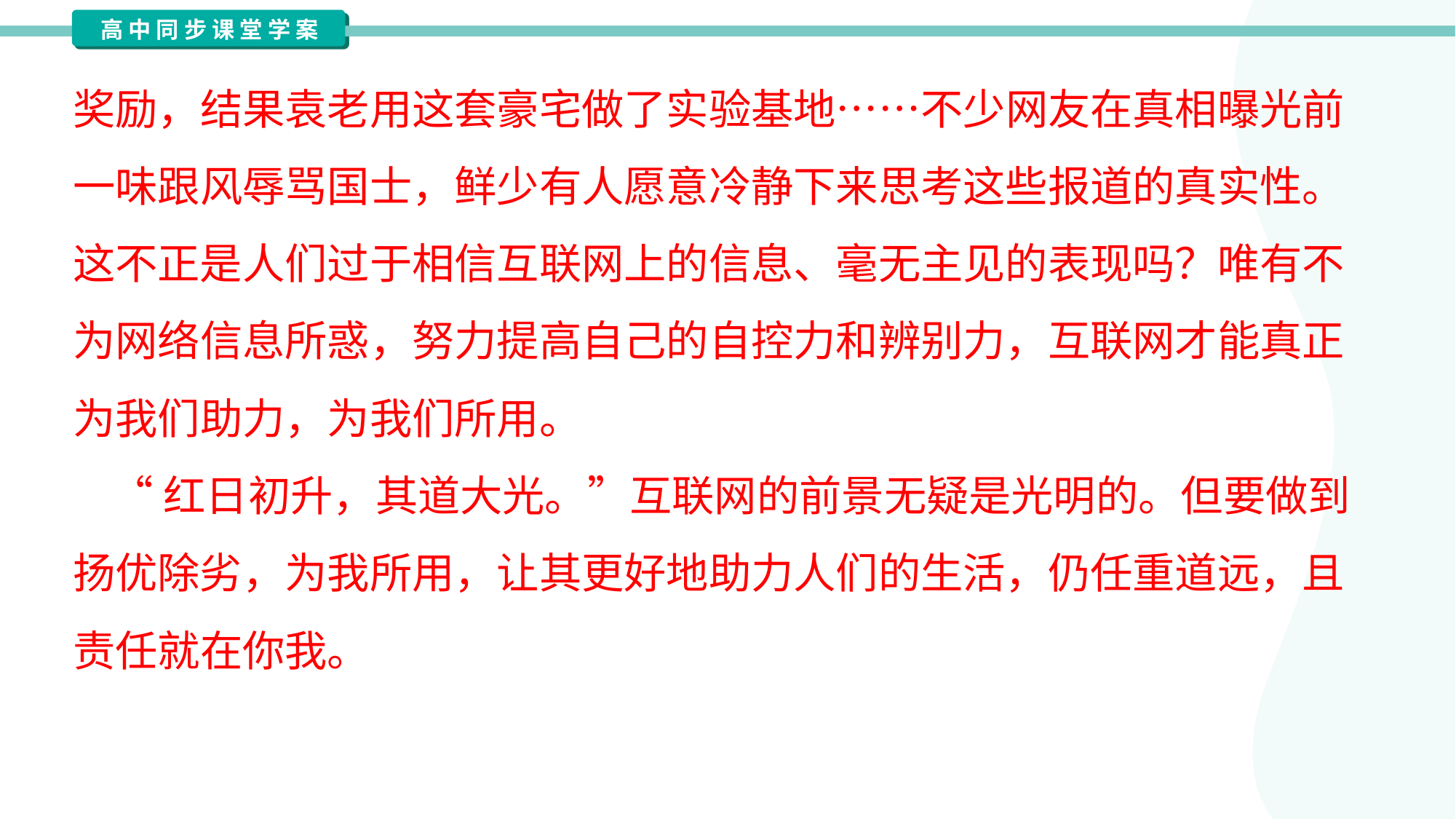

奖励，结果袁老用这套豪宅做了实验基地……不少网友在真相曝光前
一味跟风辱骂国士，鲜少有人愿意冷静下来思考这些报道的真实性。
这不正是人们过于相信互联网上的信息、毫无主见的表现吗？唯有不
为网络信息所惑，努力提高自己的自控力和辨别力，互联网才能真正
为我们助力，为我们所用。
    “红日初升，其道大光。”互联网的前景无疑是光明的。但要做到
扬优除劣，为我所用，让其更好地助力人们的生活，仍任重道远，且
责任就在你我。